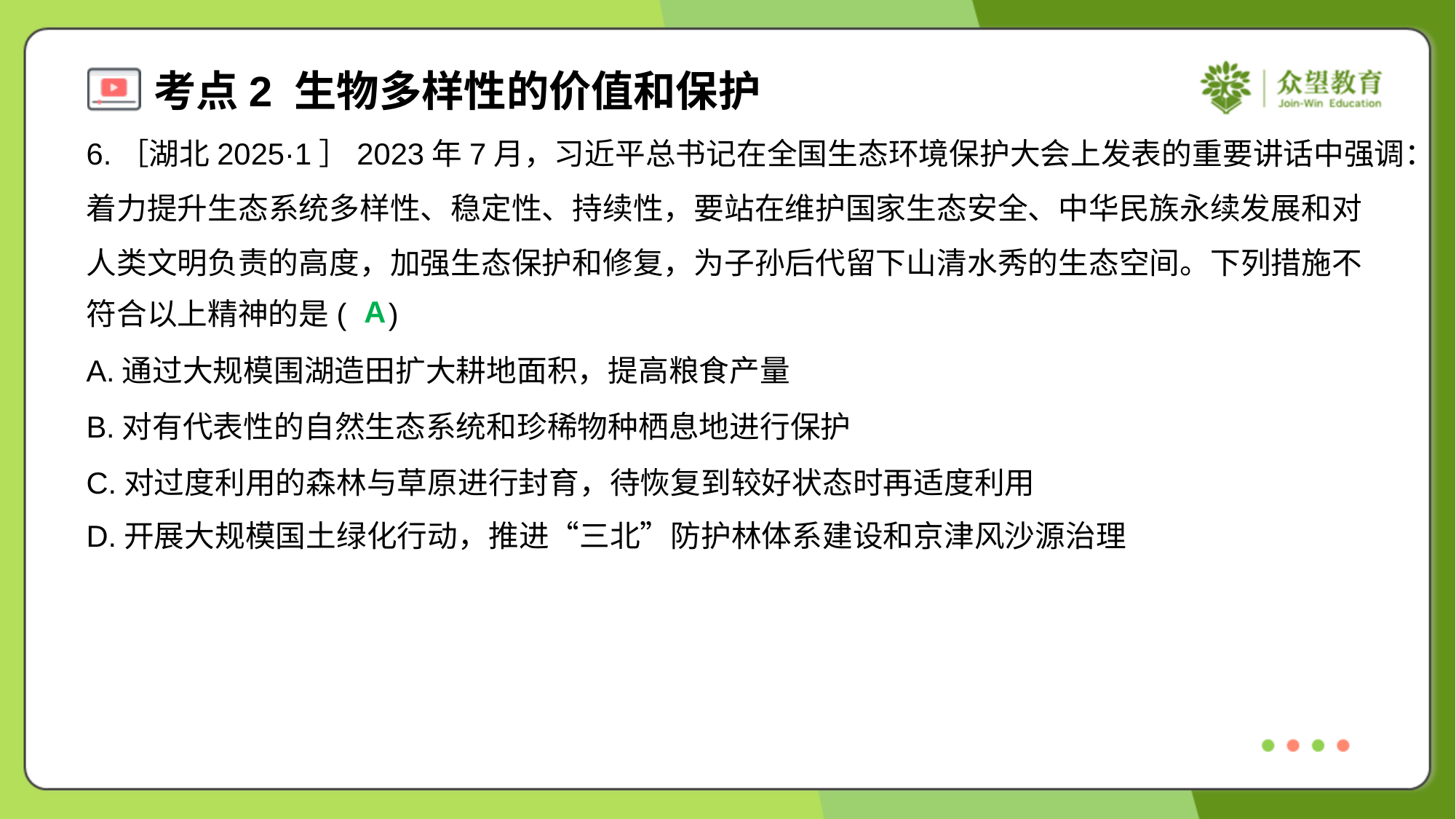

6.［湖北2025·1］2023年7月，习近平总书记在全国生态环境保护大会上发表的重要讲话中强调：
着力提升生态系统多样性、稳定性、持续性，要站在维护国家生态安全、中华民族永续发展和对
人类文明负责的高度，加强生态保护和修复，为子孙后代留下山清水秀的生态空间。下列措施不
符合以上精神的是(     )
A
A.通过大规模围湖造田扩大耕地面积，提高粮食产量
B.对有代表性的自然生态系统和珍稀物种栖息地进行保护
C.对过度利用的森林与草原进行封育，待恢复到较好状态时再适度利用
D.开展大规模国土绿化行动，推进“三北”防护林体系建设和京津风沙源治理